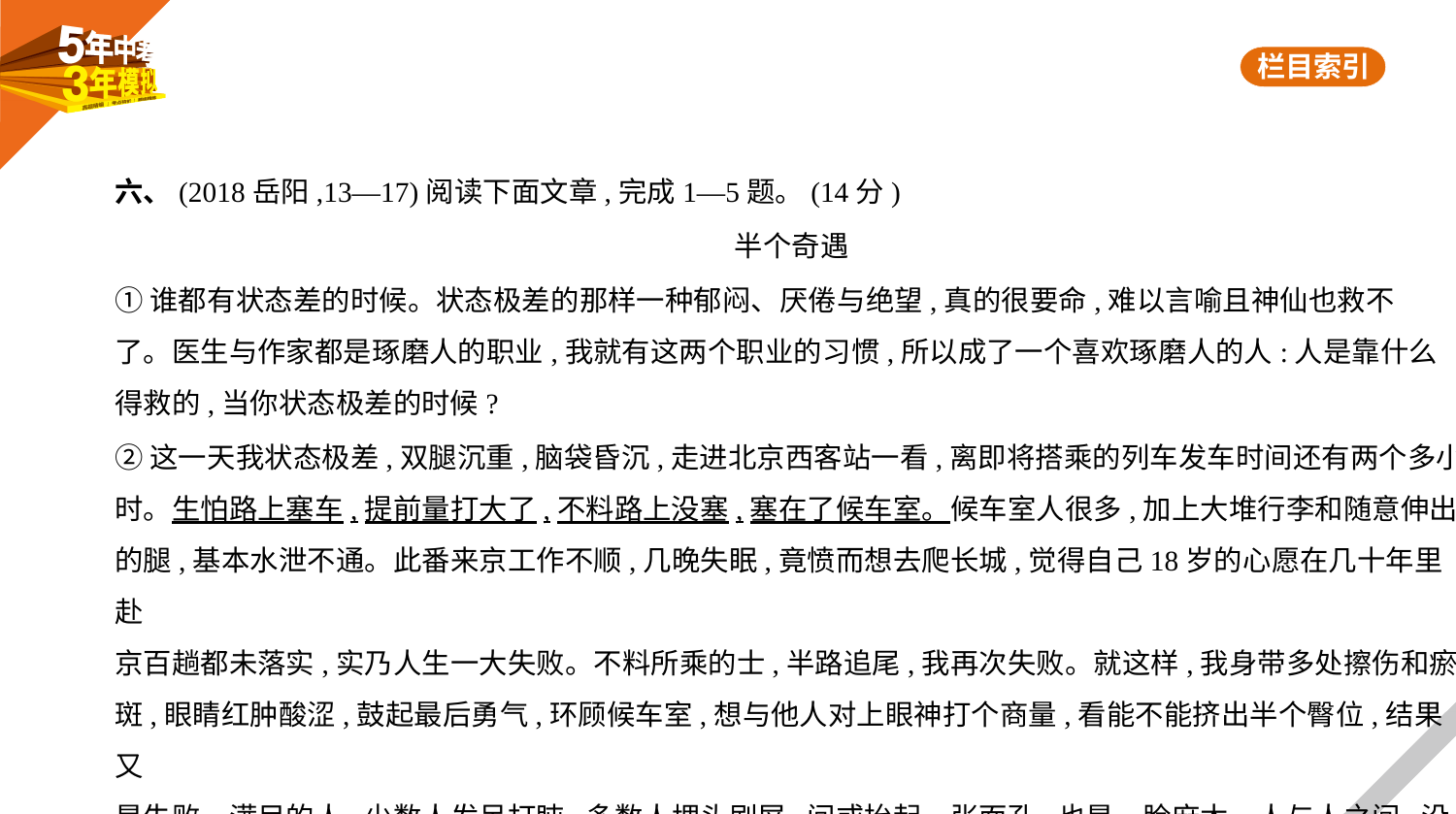

六、(2018岳阳,13—17)阅读下面文章,完成1—5题。(14分)
半个奇遇
①谁都有状态差的时候。状态极差的那样一种郁闷、厌倦与绝望,真的很要命,难以言喻且神仙也救不
了。医生与作家都是琢磨人的职业,我就有这两个职业的习惯,所以成了一个喜欢琢磨人的人:人是靠什么
得救的,当你状态极差的时候?
②这一天我状态极差,双腿沉重,脑袋昏沉,走进北京西客站一看,离即将搭乘的列车发车时间还有两个多小
时。生怕路上塞车,提前量打大了,不料路上没塞,塞在了候车室。候车室人很多,加上大堆行李和随意伸出
的腿,基本水泄不通。此番来京工作不顺,几晚失眠,竟愤而想去爬长城,觉得自己18岁的心愿在几十年里赴
京百趟都未落实,实乃人生一大失败。不料所乘的士,半路追尾,我再次失败。就这样,我身带多处擦伤和瘀
斑,眼睛红肿酸涩,鼓起最后勇气,环顾候车室,想与他人对上眼神打个商量,看能不能挤出半个臀位,结果又
是失败。满目的人,少数人发呆打盹,多数人埋头刷屏,间或抬起一张面孔,也是一脸麻木。人与人之间,没